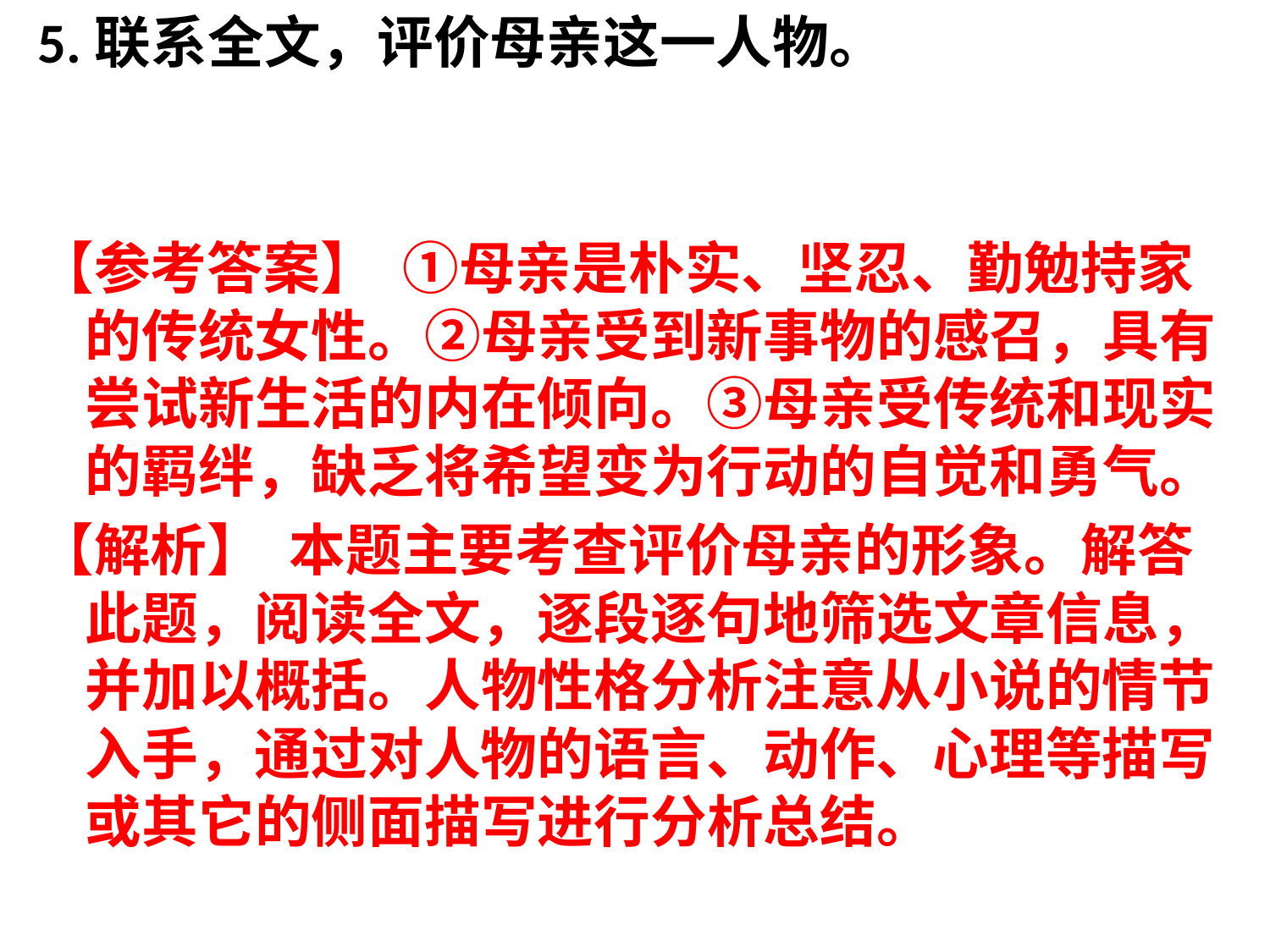

5.联系全文，评价母亲这一人物。

【参考答案】  ①母亲是朴实、坚忍、勤勉持家的传统女性。②母亲受到新事物的感召，具有尝试新生活的内在倾向。③母亲受传统和现实的羁绊，缺乏将希望变为行动的自觉和勇气。
【解析】  本题主要考查评价母亲的形象。解答此题，阅读全文，逐段逐句地筛选文章信息，并加以概括。人物性格分析注意从小说的情节入手，通过对人物的语言、动作、心理等描写或其它的侧面描写进行分析总结。

#